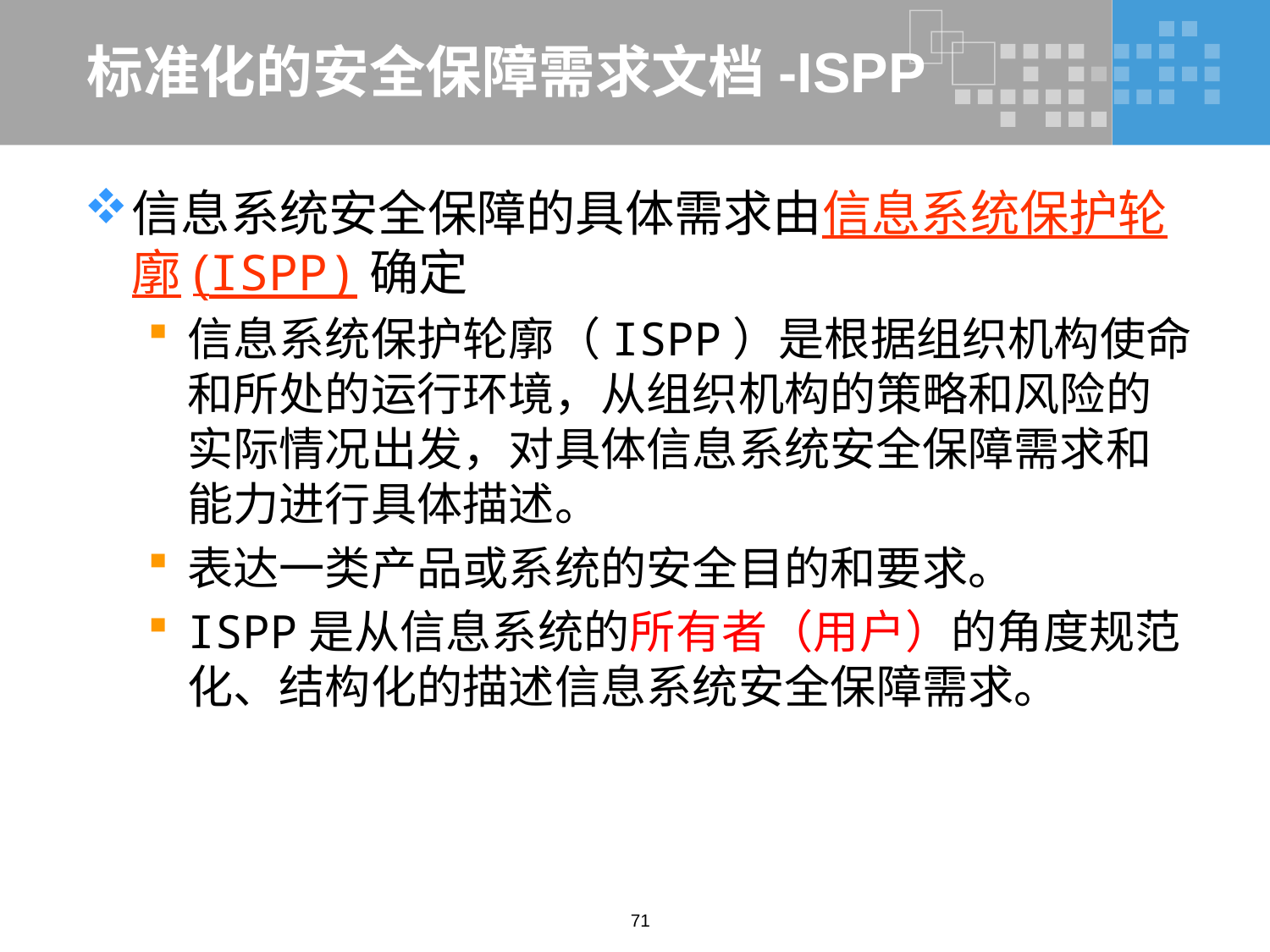

# 标准化的安全保障需求文档-ISPP
信息系统安全保障的具体需求由信息系统保护轮廓(ISPP)确定
信息系统保护轮廓（ISPP）是根据组织机构使命和所处的运行环境，从组织机构的策略和风险的实际情况出发，对具体信息系统安全保障需求和能力进行具体描述。
表达一类产品或系统的安全目的和要求。
ISPP是从信息系统的所有者（用户）的角度规范化、结构化的描述信息系统安全保障需求。

71